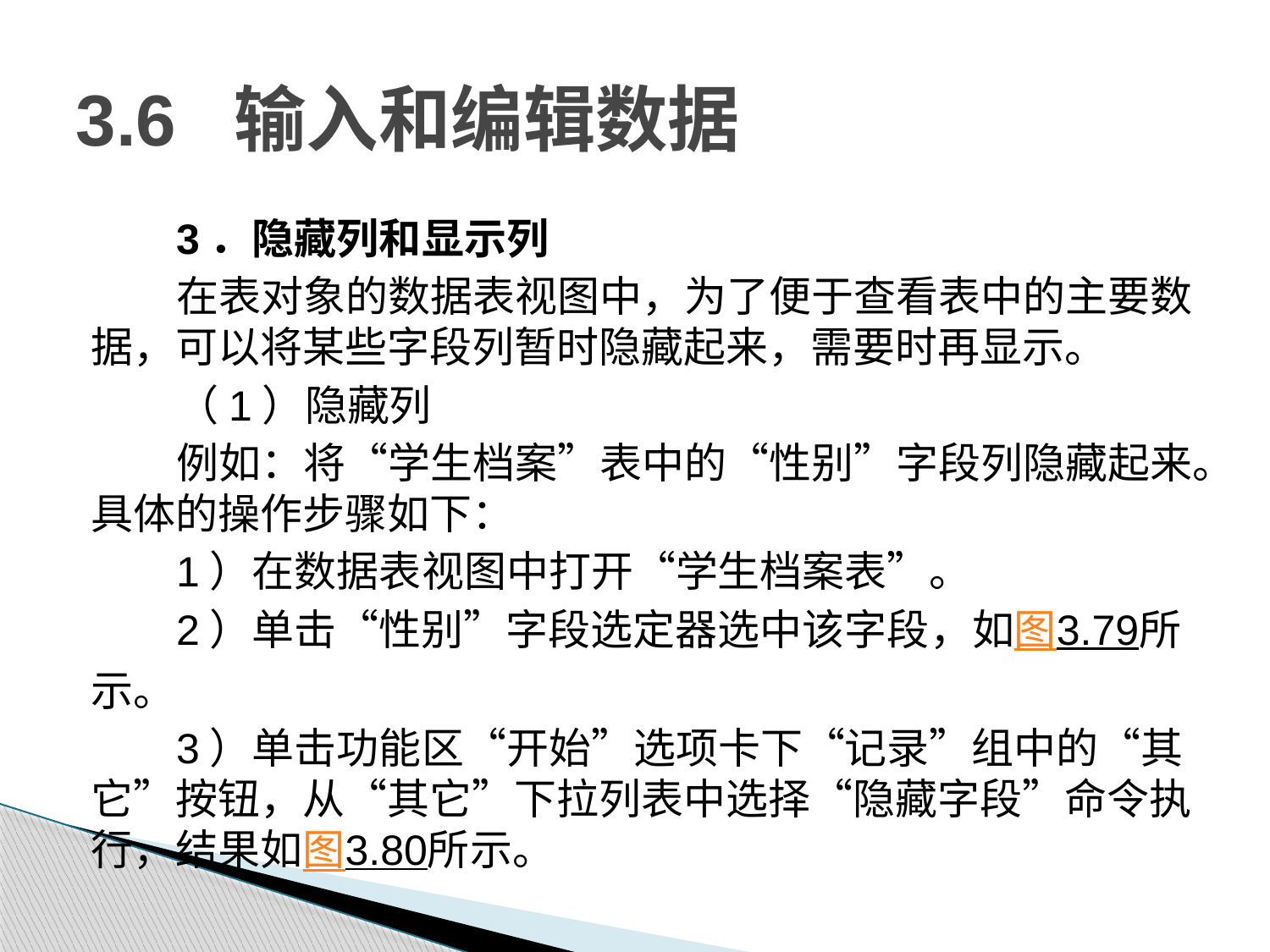

# 3.6  输入和编辑数据
3．隐藏列和显示列
在表对象的数据表视图中，为了便于查看表中的主要数据，可以将某些字段列暂时隐藏起来，需要时再显示。
（1）隐藏列
例如：将“学生档案”表中的“性别”字段列隐藏起来。具体的操作步骤如下：
1）在数据表视图中打开“学生档案表”。
2）单击“性别”字段选定器选中该字段，如图3.79所示。
3）单击功能区“开始”选项卡下“记录”组中的“其它”按钮，从“其它”下拉列表中选择“隐藏字段”命令执行，结果如图3.80所示。